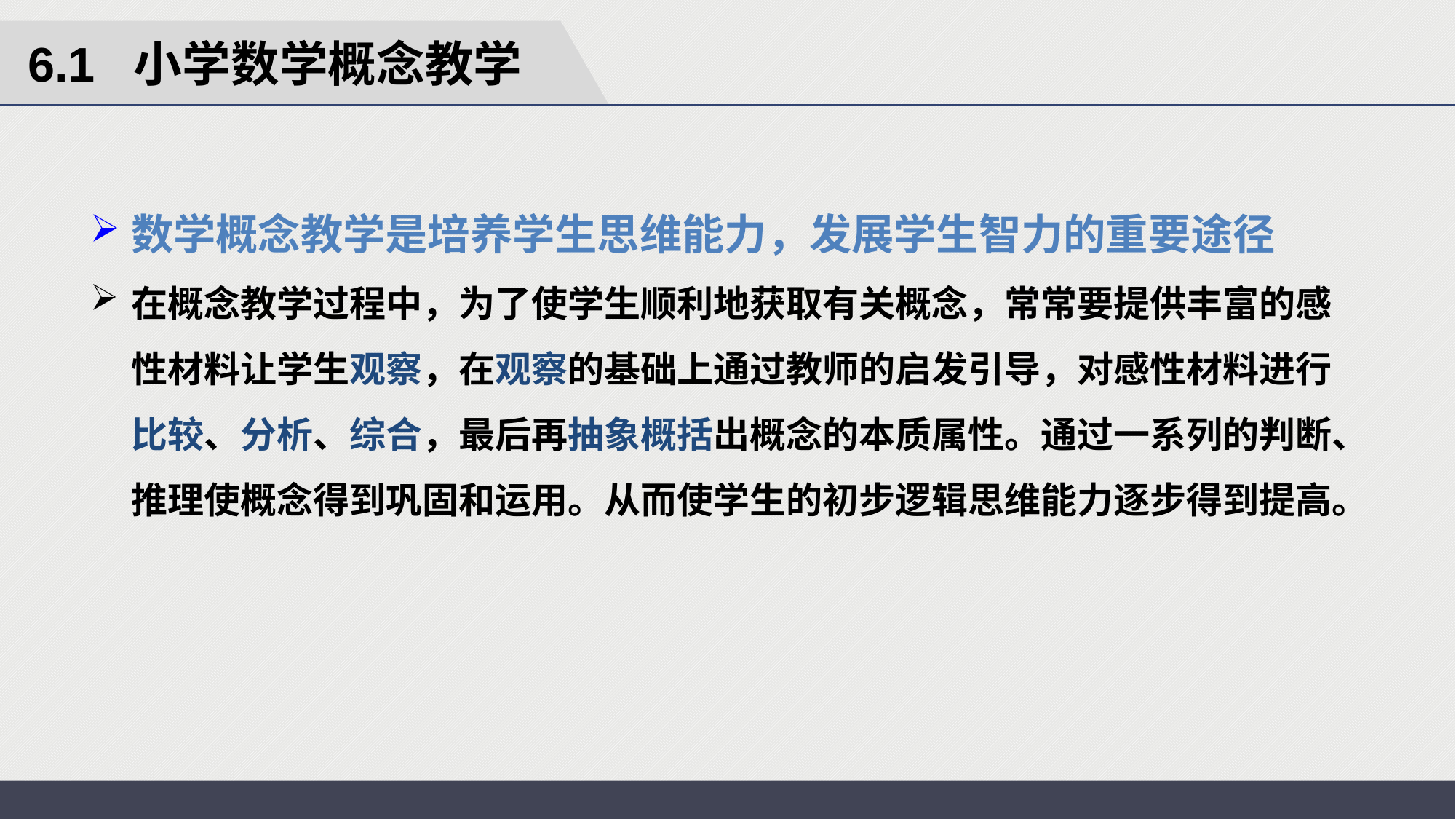

6.1  小学数学概念教学
数学概念教学是培养学生思维能力，发展学生智力的重要途径
在概念教学过程中，为了使学生顺利地获取有关概念，常常要提供丰富的感性材料让学生观察，在观察的基础上通过教师的启发引导，对感性材料进行比较、分析、综合，最后再抽象概括出概念的本质属性。通过一系列的判断、推理使概念得到巩固和运用。从而使学生的初步逻辑思维能力逐步得到提高。